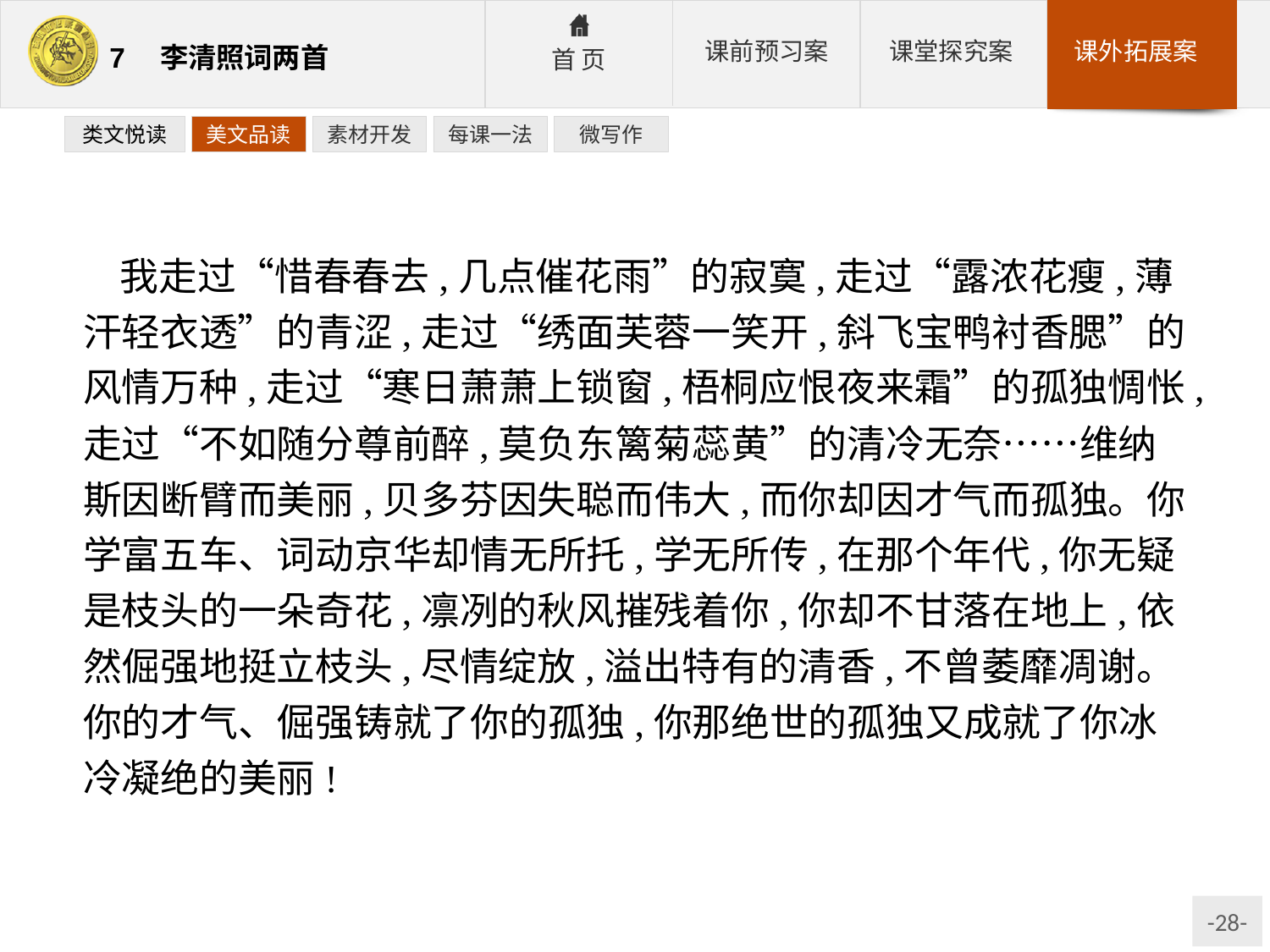

类文悦读
美文品读
素材开发
每课一法
微写作
我走过“惜春春去,几点催花雨”的寂寞,走过“露浓花瘦,薄汗轻衣透”的青涩,走过“绣面芙蓉一笑开,斜飞宝鸭衬香腮”的风情万种,走过“寒日萧萧上锁窗,梧桐应恨夜来霜”的孤独惆怅,走过“不如随分尊前醉,莫负东篱菊蕊黄”的清冷无奈……维纳斯因断臂而美丽,贝多芬因失聪而伟大,而你却因才气而孤独。你学富五车、词动京华却情无所托,学无所传,在那个年代,你无疑是枝头的一朵奇花,凛冽的秋风摧残着你,你却不甘落在地上,依然倔强地挺立枝头,尽情绽放,溢出特有的清香,不曾萎靡凋谢。你的才气、倔强铸就了你的孤独,你那绝世的孤独又成就了你冰冷凝绝的美丽!